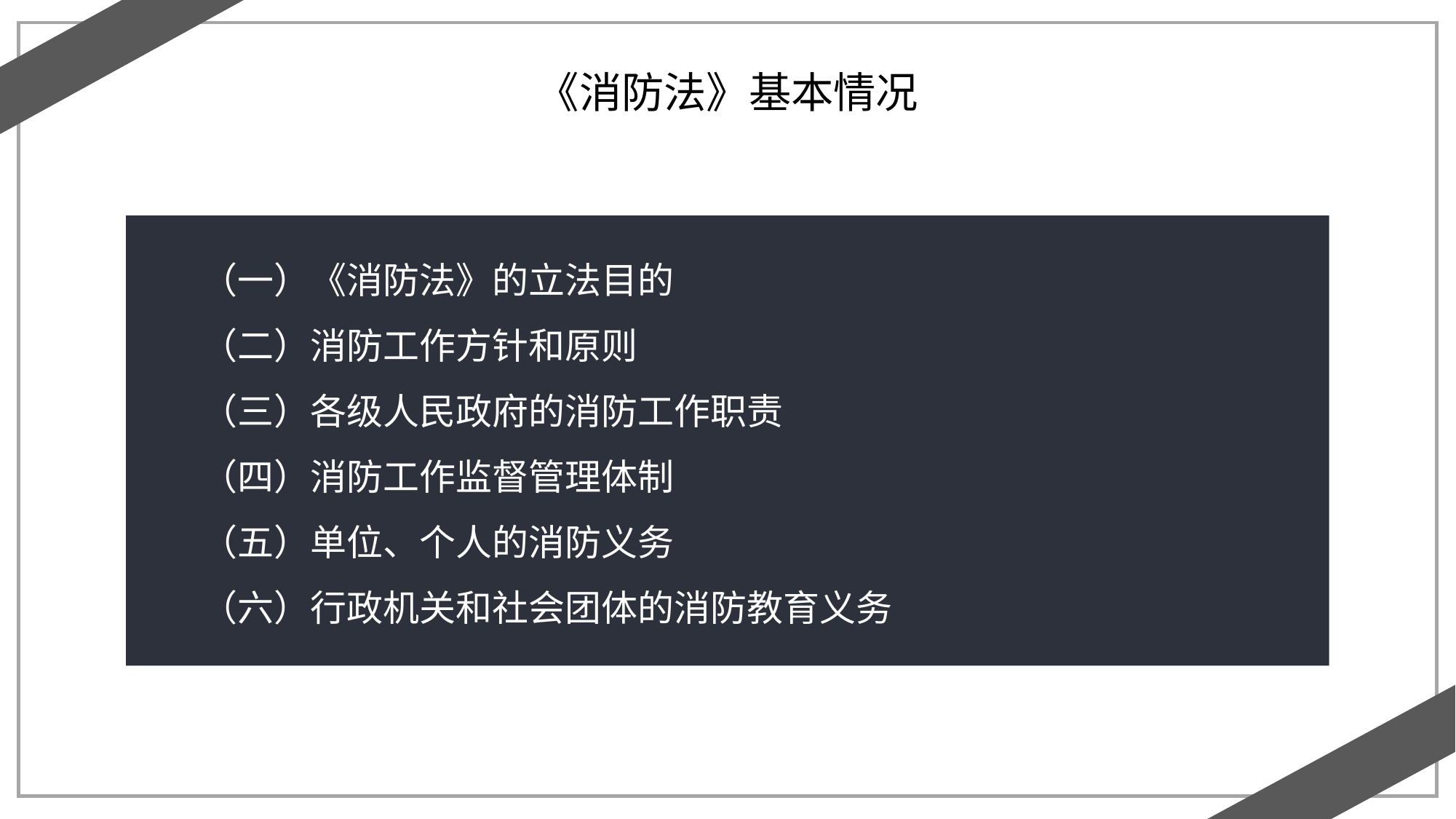

《消防法》基本情况

（一）《消防法》的立法目的
（二）消防工作方针和原则
（三）各级人民政府的消防工作职责
（四）消防工作监督管理体制
（五）单位、个人的消防义务
（六）行政机关和社会团体的消防教育义务